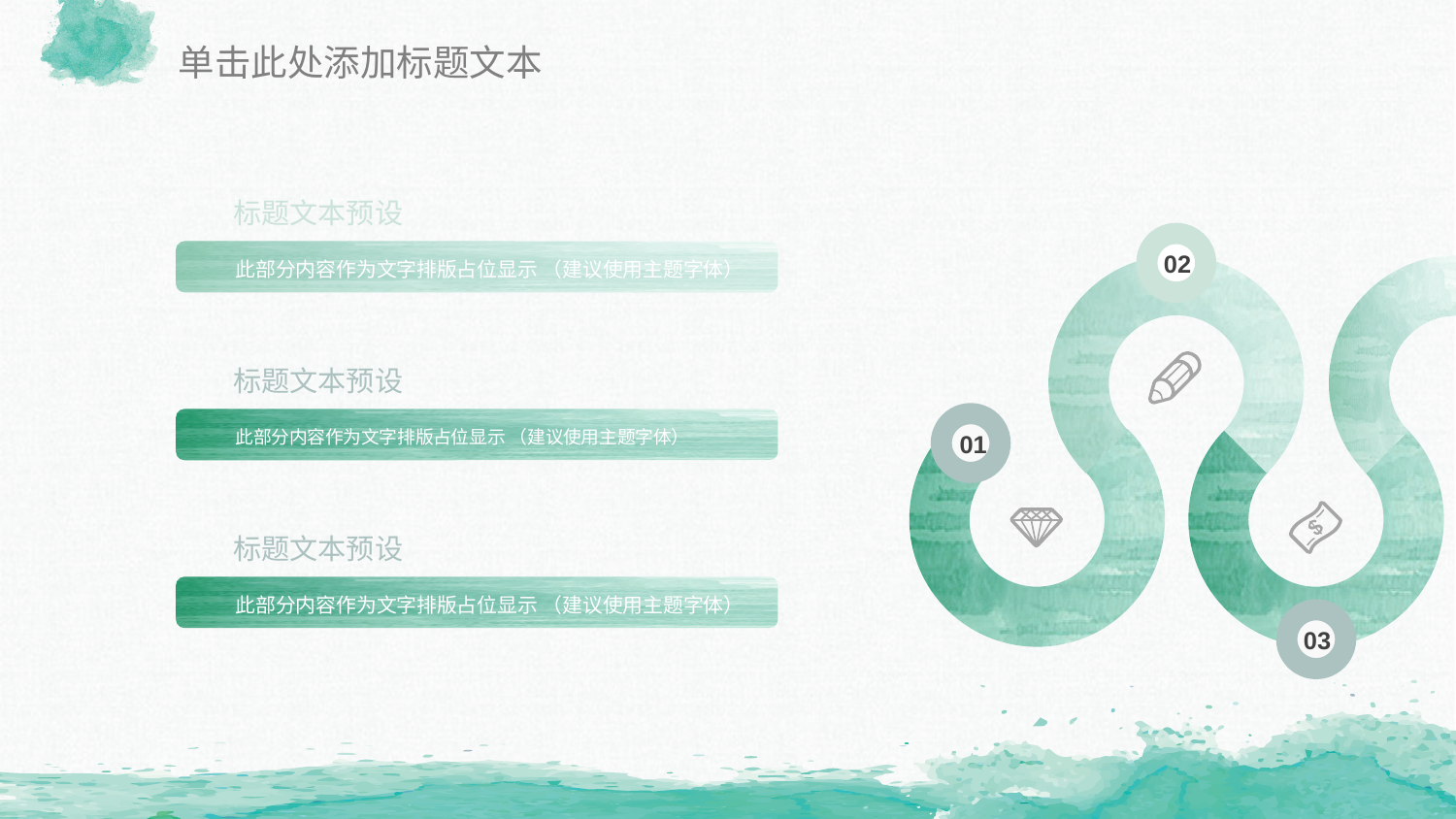

单击此处添加标题文本
标题文本预设

02
此部分内容作为文字排版占位显示 （建议使用主题字体）

标题文本预设

此部分内容作为文字排版占位显示 （建议使用主题字体）

01

标题文本预设
此部分内容作为文字排版占位显示 （建议使用主题字体）

03